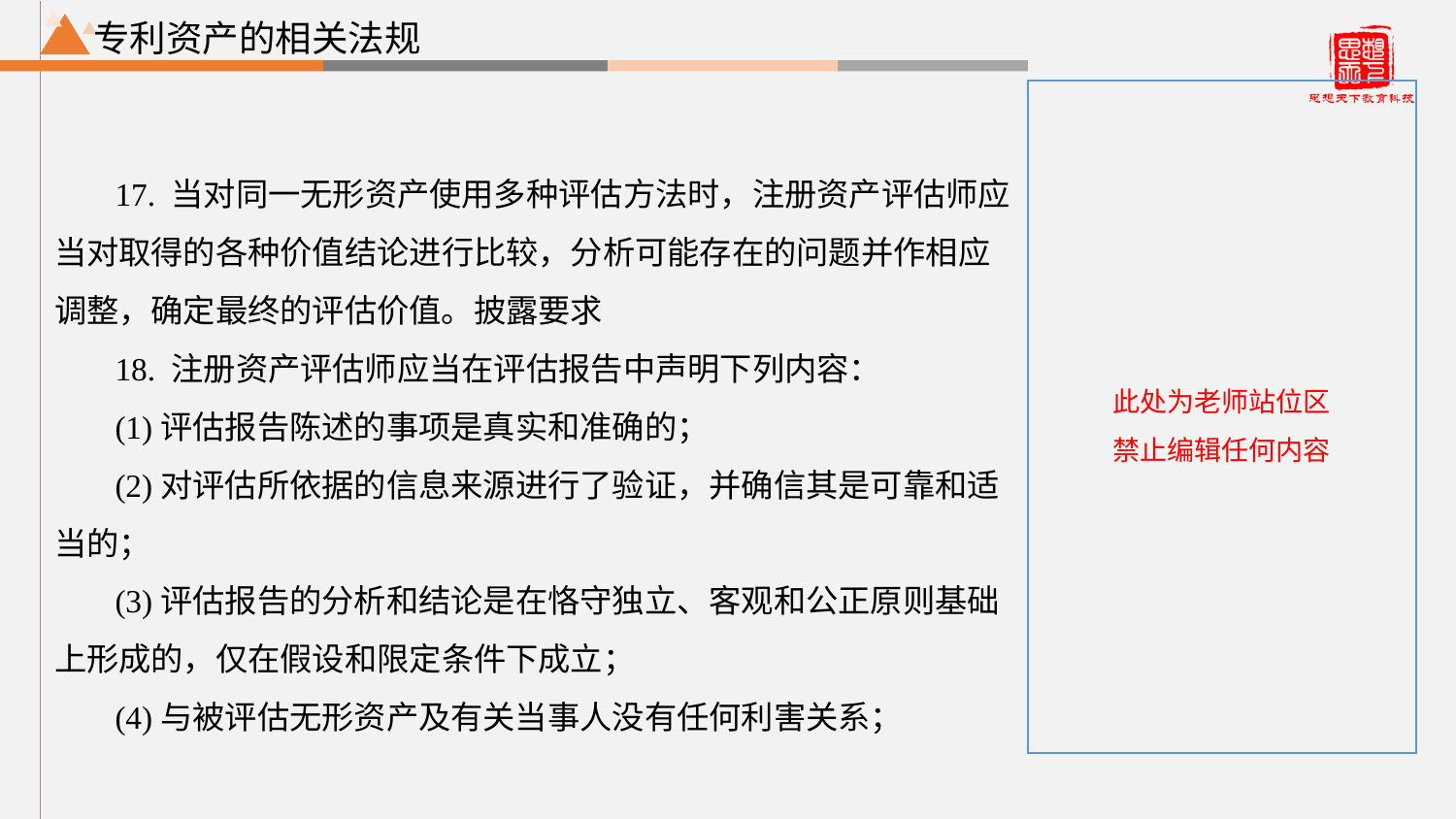

专利资产的相关法规
17. 当对同一无形资产使用多种评估方法时，注册资产评估师应当对取得的各种价值结论进行比较，分析可能存在的问题并作相应调整，确定最终的评估价值。披露要求
18. 注册资产评估师应当在评估报告中声明下列内容：
(1)评估报告陈述的事项是真实和准确的；
(2)对评估所依据的信息来源进行了验证，并确信其是可靠和适当的；
(3)评估报告的分析和结论是在恪守独立、客观和公正原则基础上形成的，仅在假设和限定条件下成立；
(4)与被评估无形资产及有关当事人没有任何利害关系；
51